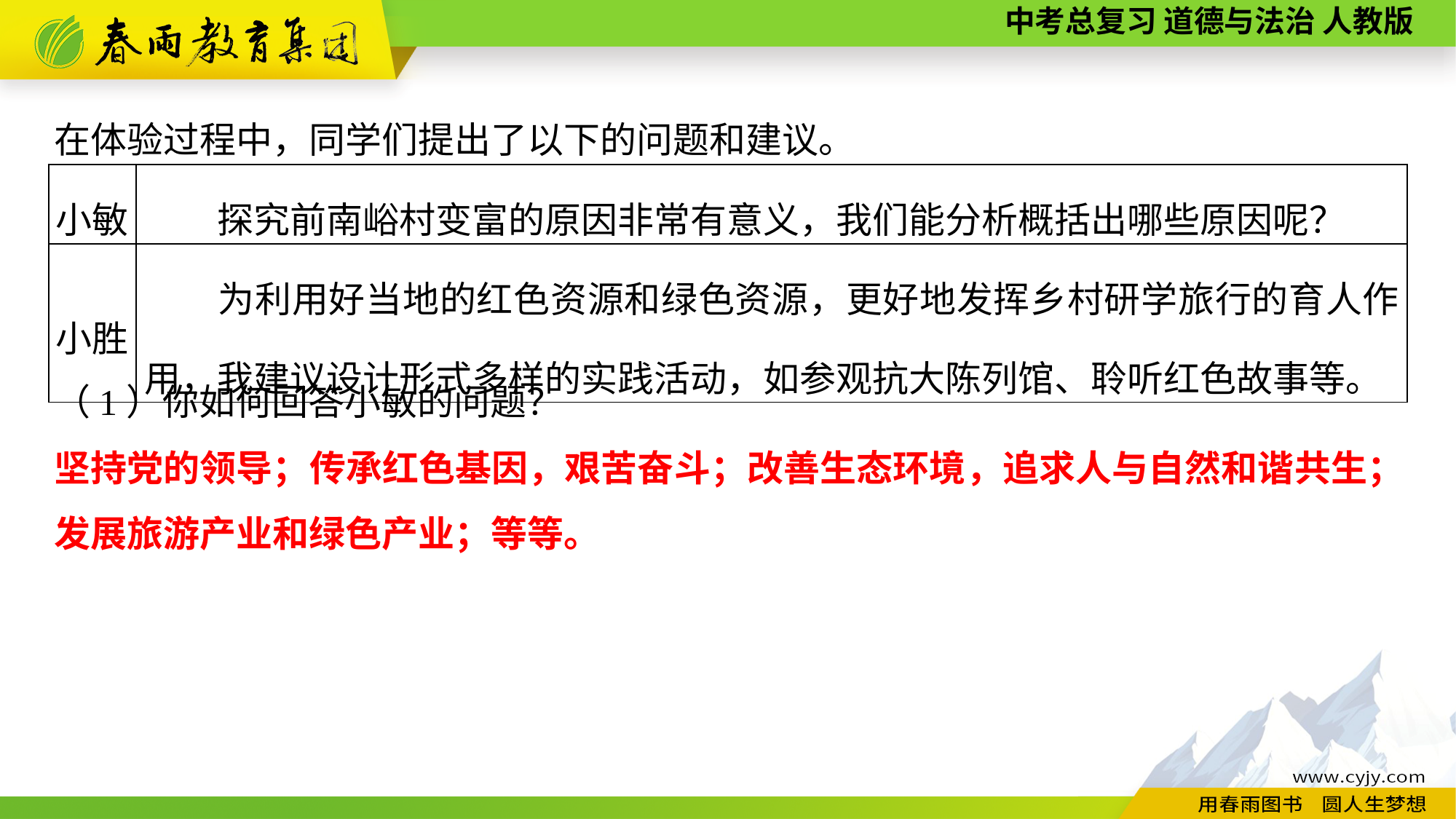

在体验过程中，同学们提出了以下的问题和建议。

（1）你如何回答小敏的问题？
| 小敏 | 探究前南峪村变富的原因非常有意义，我们能分析概括出哪些原因呢？ |
| --- | --- |
| 小胜 | 为利用好当地的红色资源和绿色资源，更好地发挥乡村研学旅行的育人作用，我建议设计形式多样的实践活动，如参观抗大陈列馆、聆听红色故事等。 |
坚持党的领导；传承红色基因，艰苦奋斗；改善生态环境，追求人与自然和谐共生；发展旅游产业和绿色产业；等等。